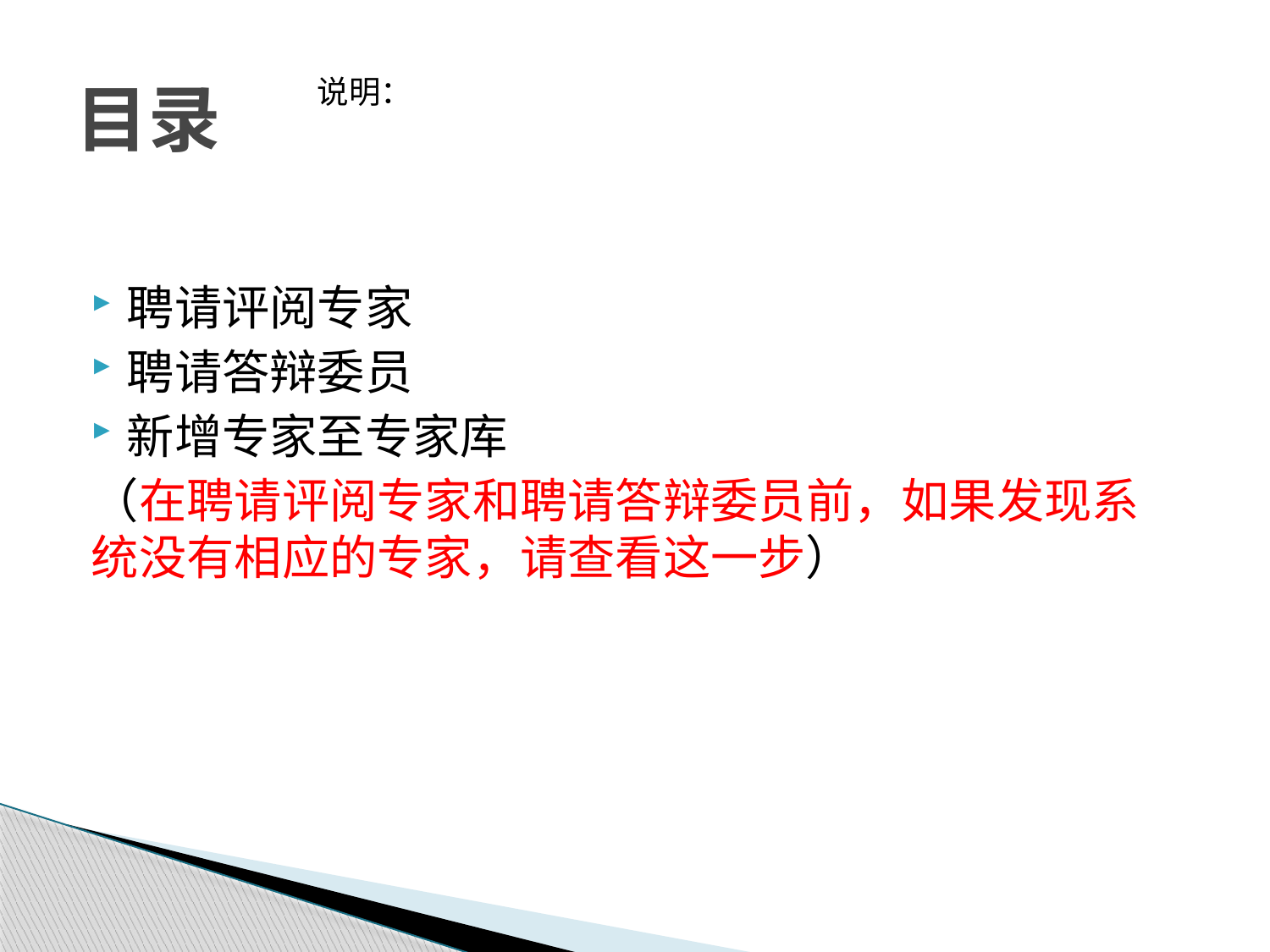

# 目录
说明：
聘请评阅专家
聘请答辩委员
新增专家至专家库
（在聘请评阅专家和聘请答辩委员前，如果发现系统没有相应的专家，请查看这一步）